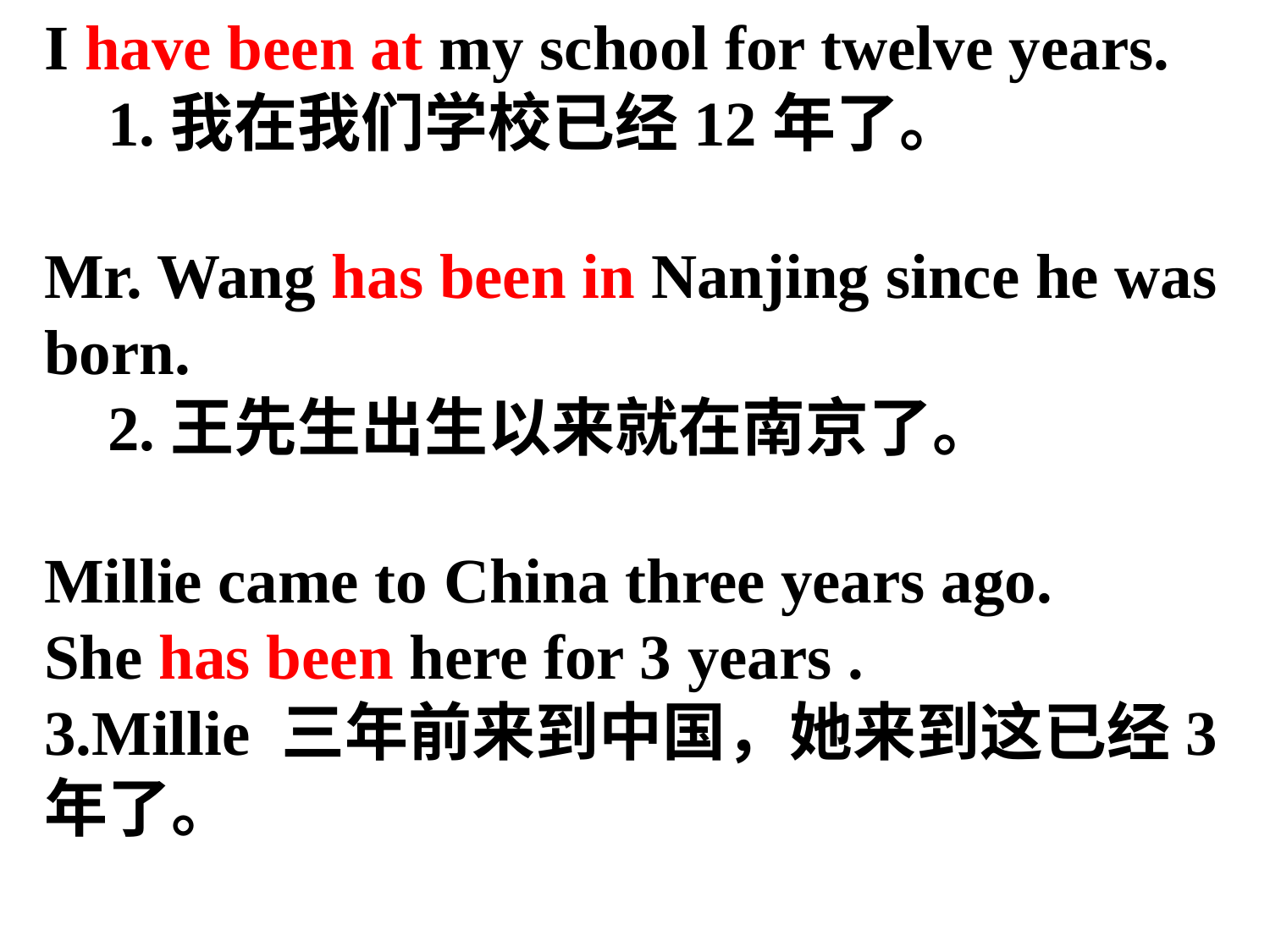

I have been at my school for twelve years.
    1.我在我们学校已经12年了。

Mr. Wang has been in Nanjing since he was born.
    2.王先生出生以来就在南京了。

Millie came to China three years ago.
She has been here for 3 years .
3.Millie 三年前来到中国，她来到这已经3年了。